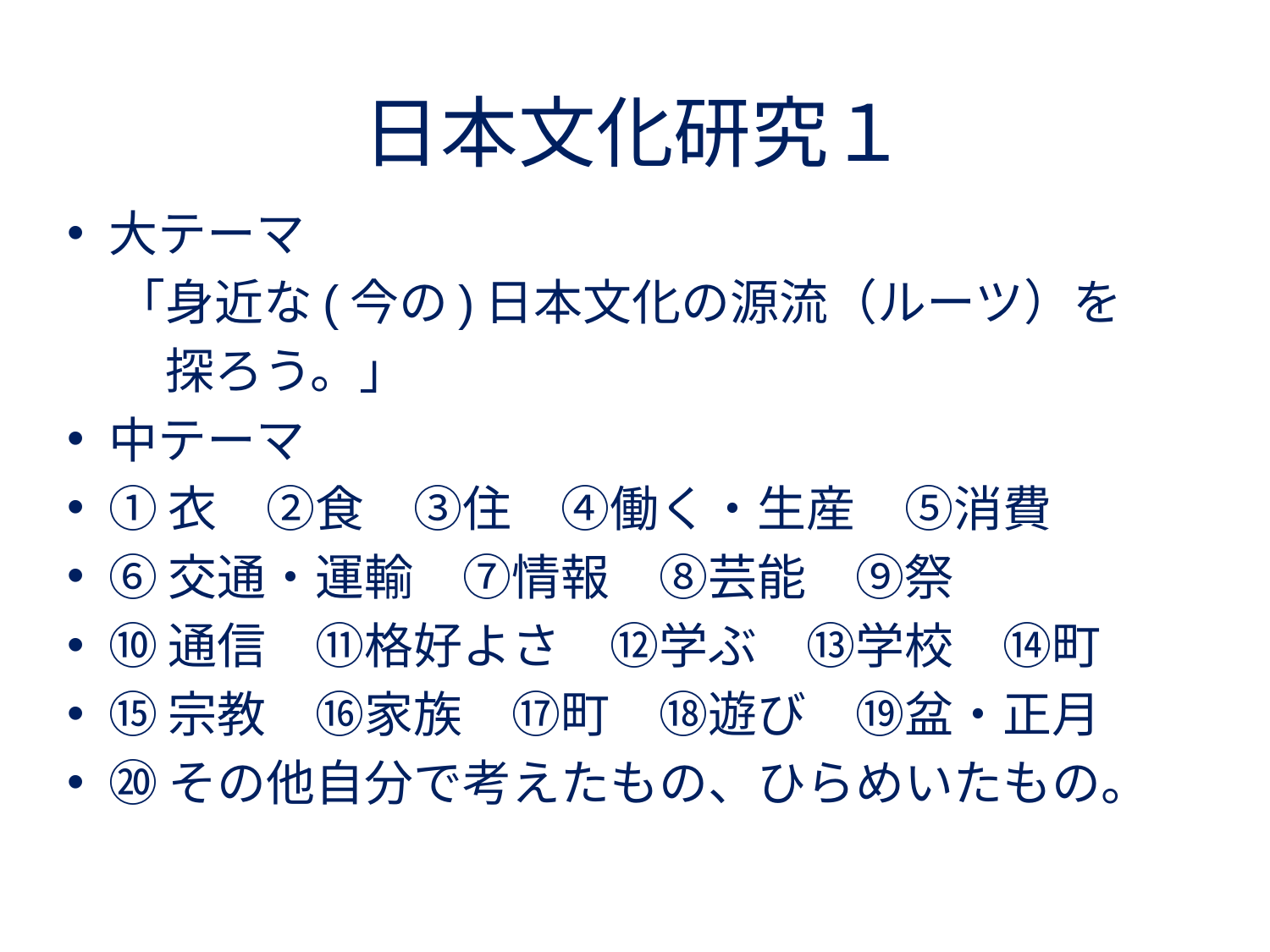

# 日本文化研究１
大テーマ
　「身近な(今の)日本文化の源流（ルーツ）を
　　探ろう。」
中テーマ
①衣　②食　③住　④働く・生産　⑤消費
⑥交通・運輸　⑦情報　⑧芸能　⑨祭
⑩通信　⑪格好よさ　⑫学ぶ　⑬学校　⑭町
⑮宗教　⑯家族　⑰町　⑱遊び　⑲盆・正月
⑳その他自分で考えたもの、ひらめいたもの。